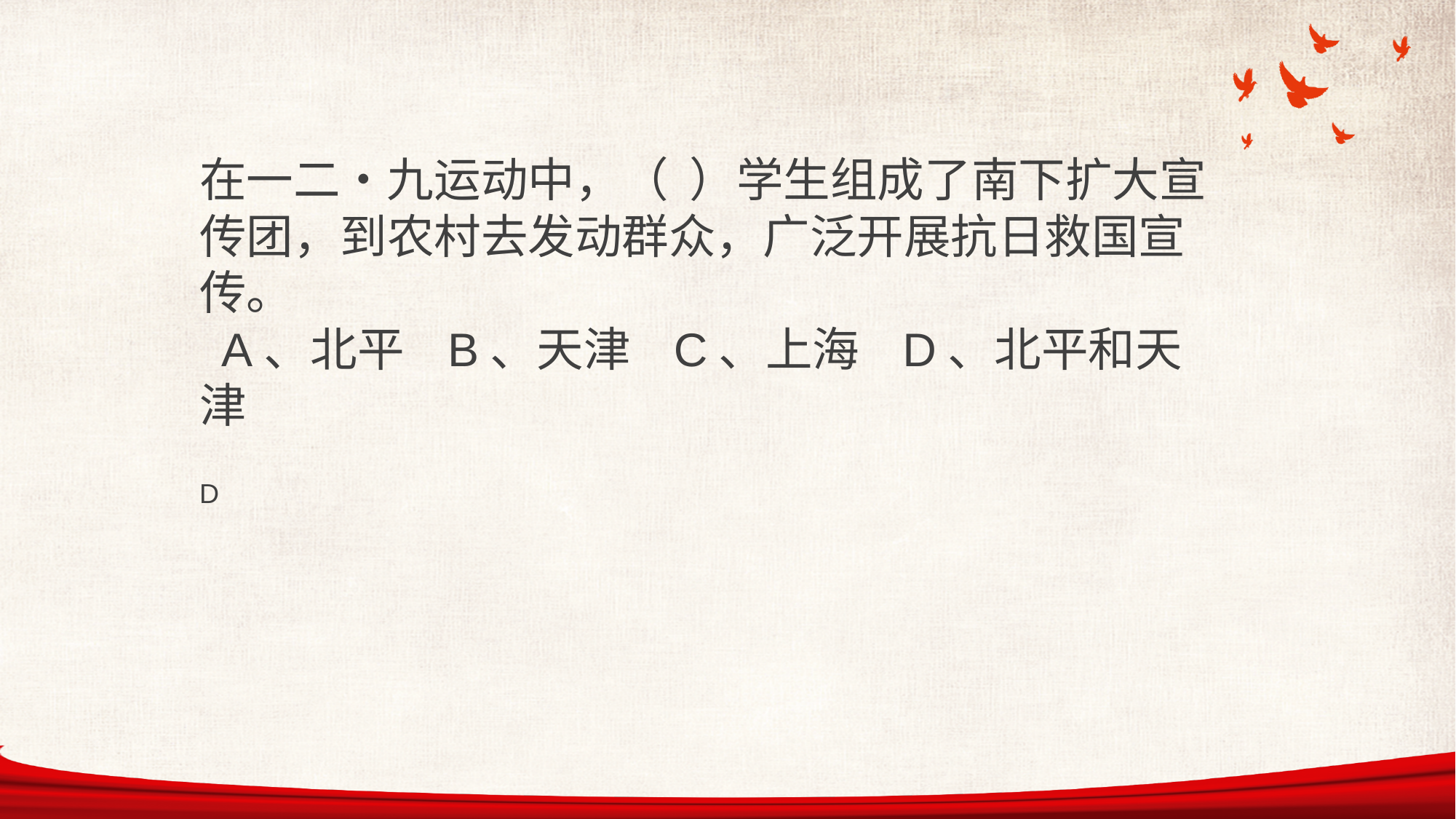

在一二•九运动中，（  ）学生组成了南下扩大宣传团，到农村去发动群众，广泛开展抗日救国宣传。  
 A、北平   B、天津   C、上海   D、北平和天津
D